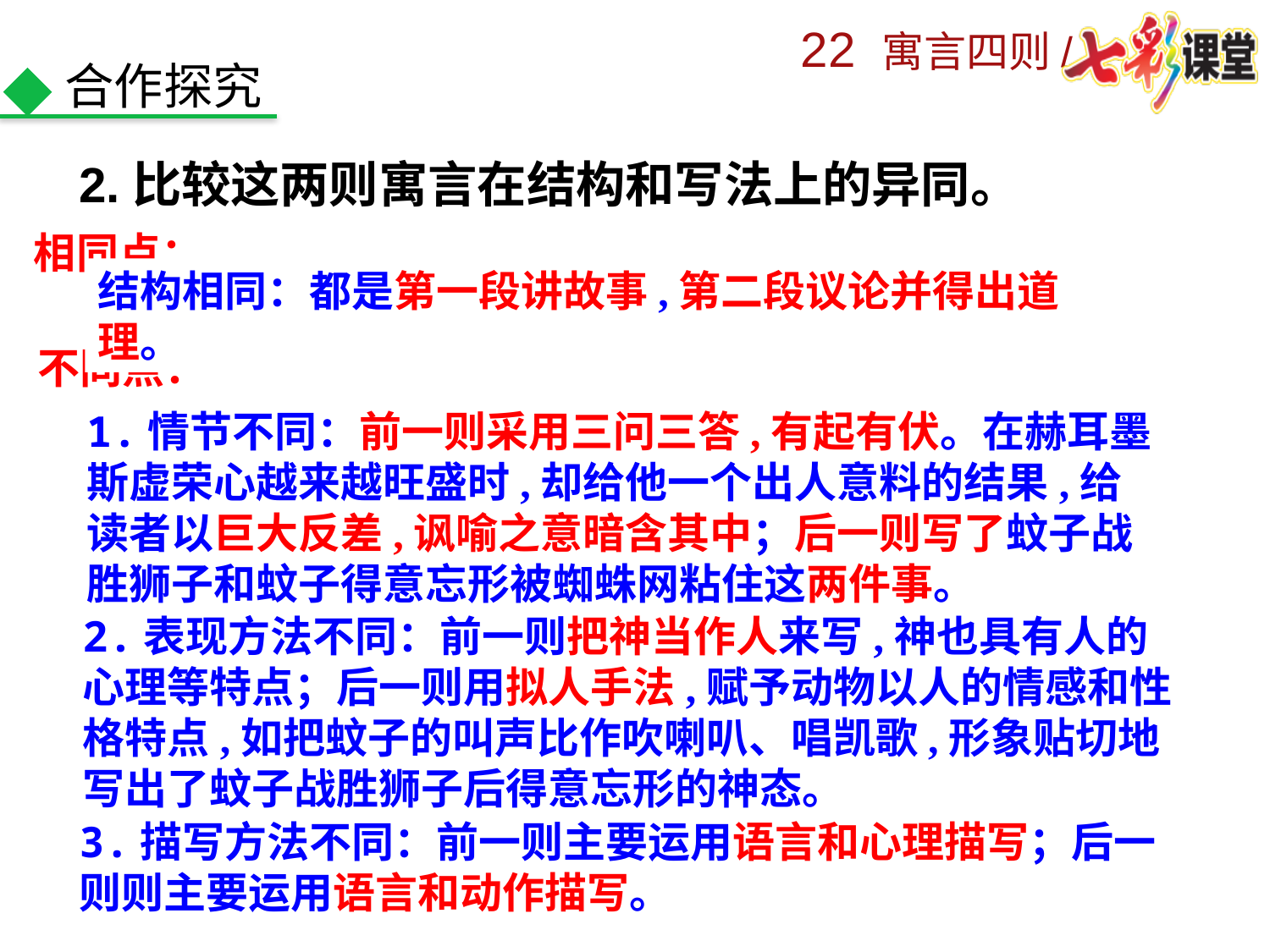

合作探究

2.比较这两则寓言在结构和写法上的异同。
相同点：
结构相同：都是第一段讲故事,第二段议论并得出道理。
不同点：
1.情节不同：前一则采用三问三答,有起有伏。在赫耳墨斯虚荣心越来越旺盛时,却给他一个出人意料的结果,给读者以巨大反差,讽喻之意暗含其中；后一则写了蚊子战胜狮子和蚊子得意忘形被蜘蛛网粘住这两件事。
2.表现方法不同：前一则把神当作人来写,神也具有人的心理等特点；后一则用拟人手法,赋予动物以人的情感和性格特点,如把蚊子的叫声比作吹喇叭、唱凯歌,形象贴切地写出了蚊子战胜狮子后得意忘形的神态。
3.描写方法不同：前一则主要运用语言和心理描写；后一则则主要运用语言和动作描写。